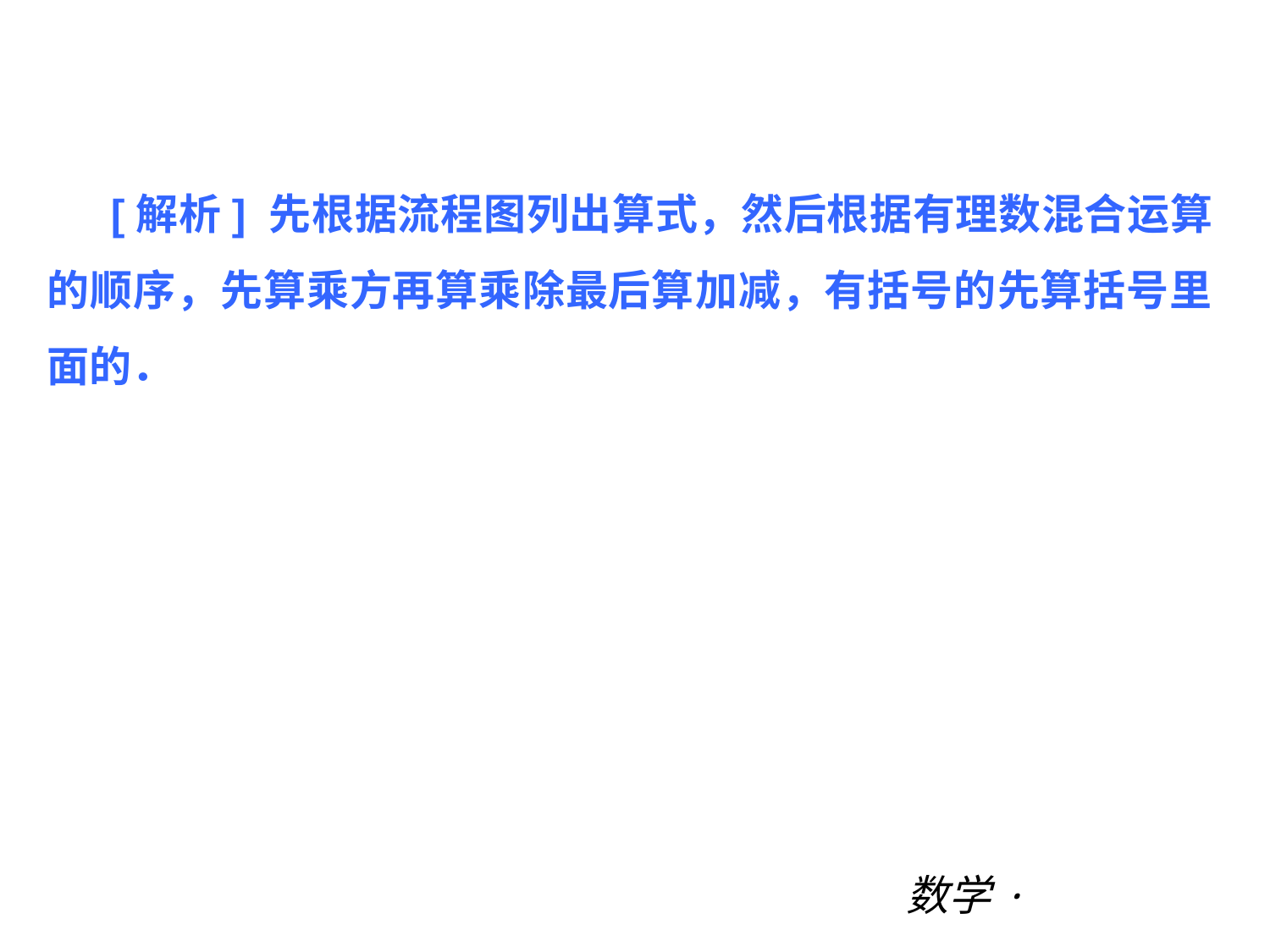

阶段综合测试二(期中一)
[解析] 先根据流程图列出算式，然后根据有理数混合运算的顺序，先算乘方再算乘除最后算加减，有括号的先算括号里面的．
数学·新课标（BS）